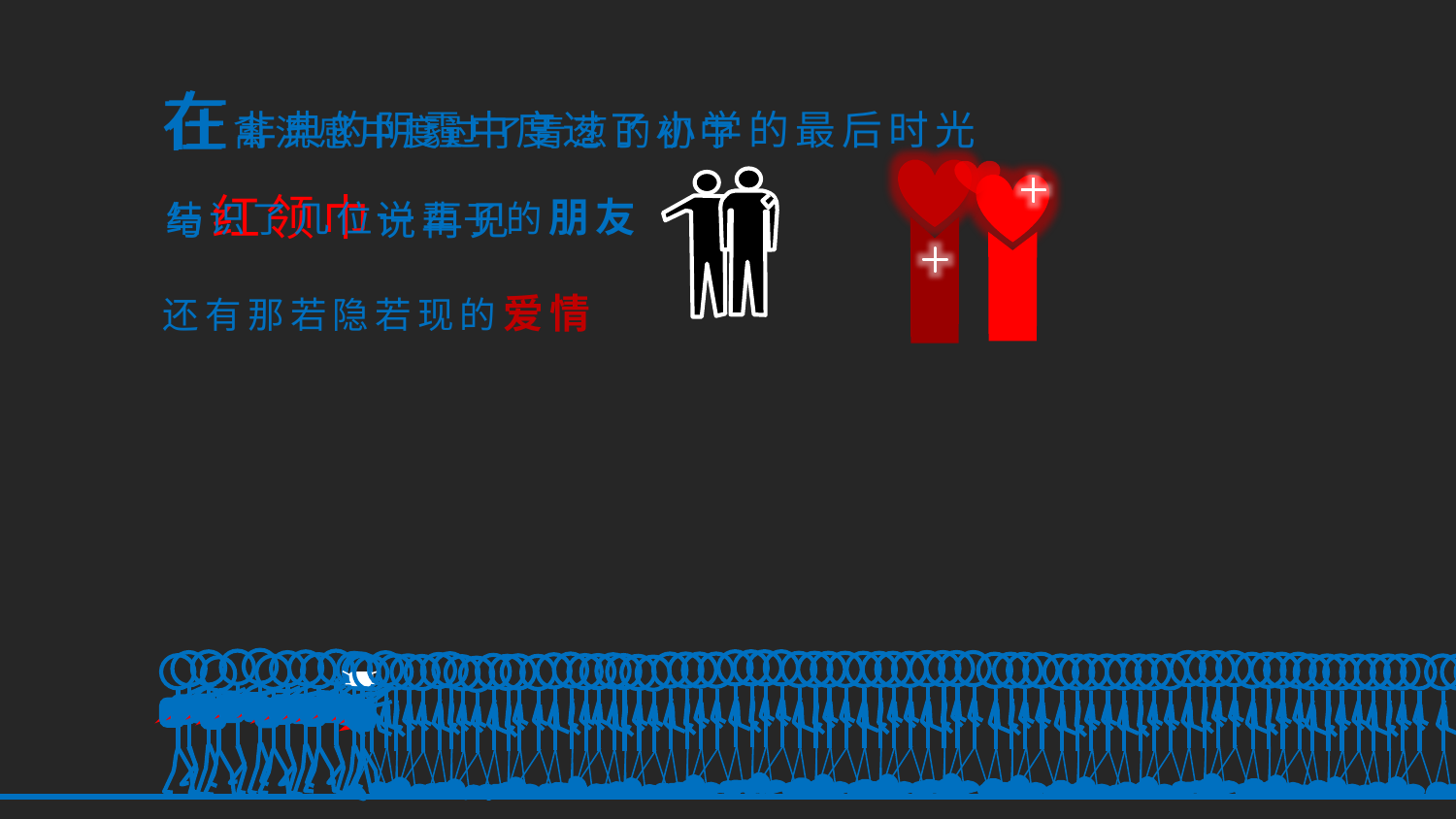

在非典的阴霾中度过了小学的最后时光
与红领巾说再见
在禽流感中度过了青葱的初中

结识了几位一辈子的朋友

还有那若隐若现的爱情